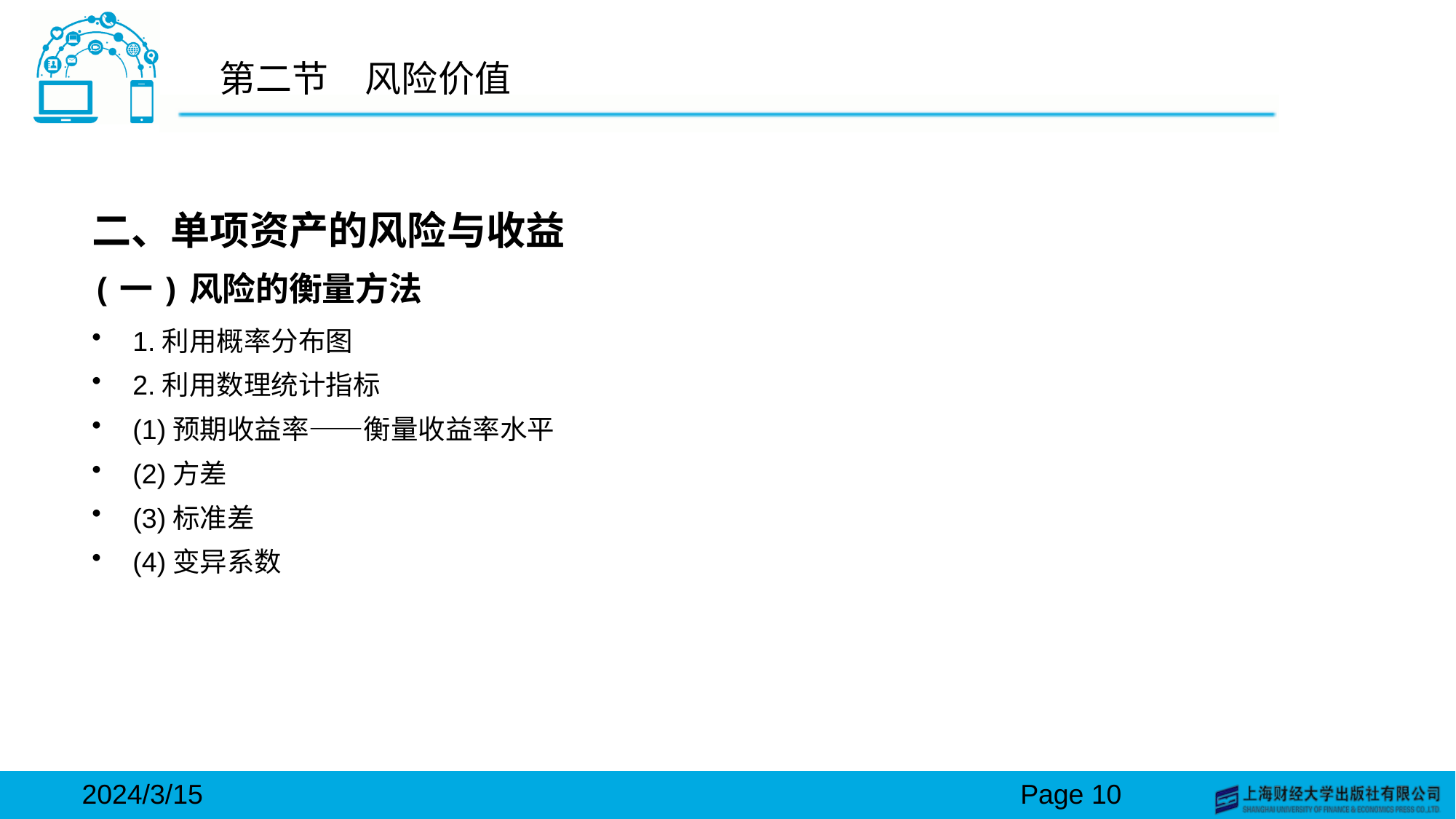

# 第二节　风险价值
二、单项资产的风险与收益
(一)风险的衡量方法
1.利用概率分布图
2.利用数理统计指标
(1)预期收益率——衡量收益率水平
(2)方差
(3)标准差
(4)变异系数

2024/3/15
Page 10